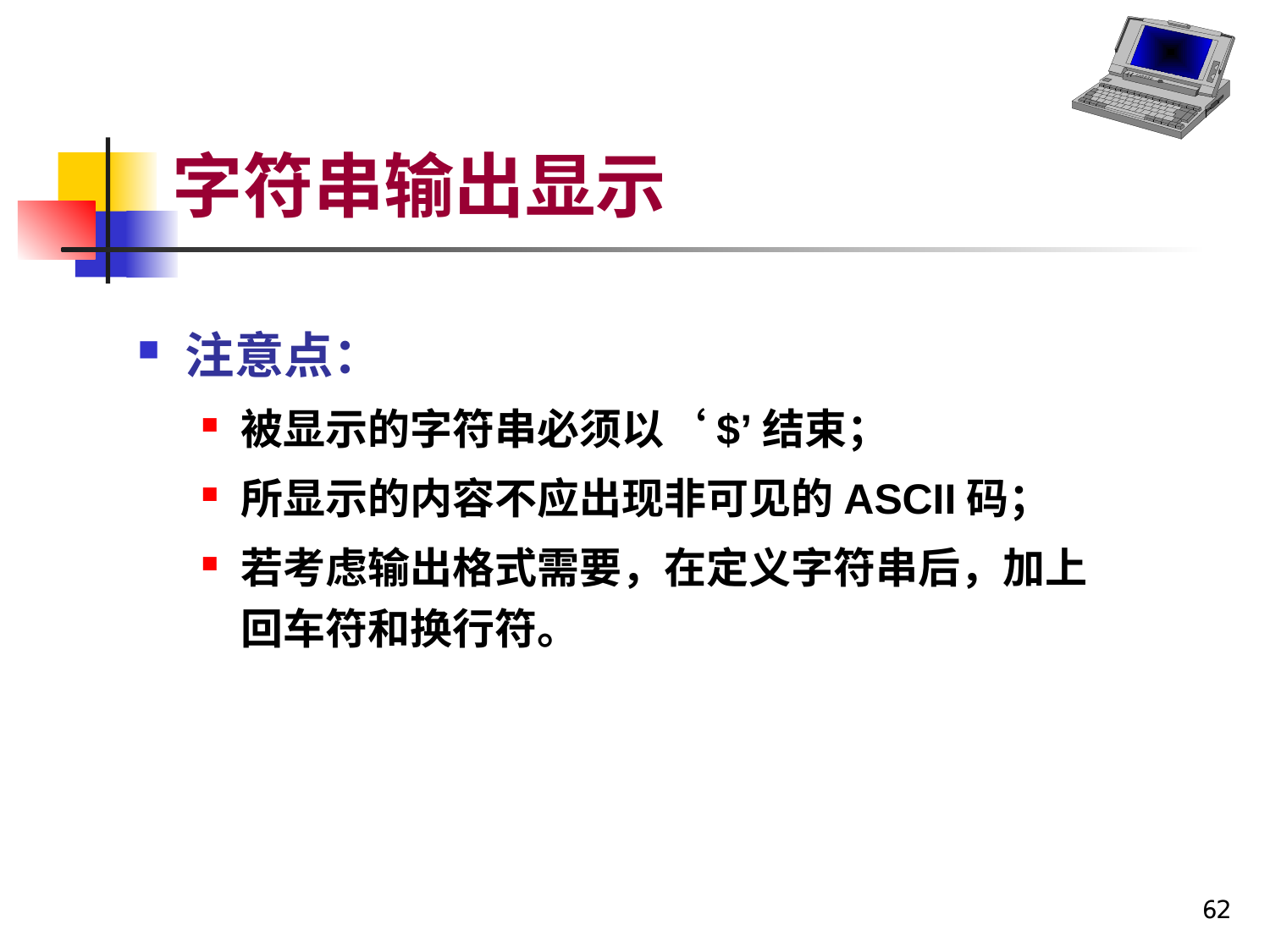

# 字符串输出显示
注意点：
被显示的字符串必须以‘$’结束；
所显示的内容不应出现非可见的ASCII码；
若考虑输出格式需要，在定义字符串后，加上回车符和换行符。
62